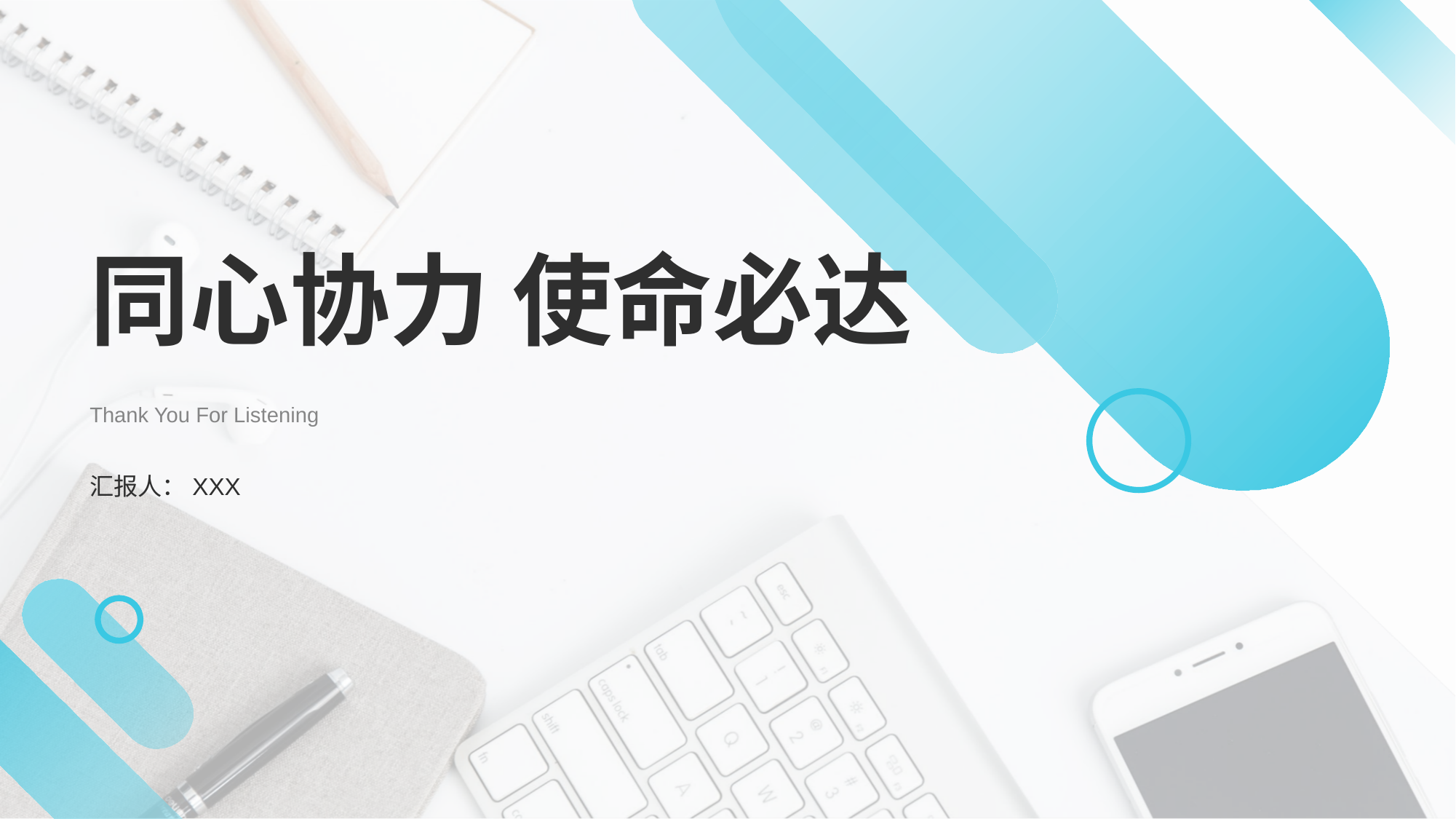

同心协力 使命必达
Thank You For Listening
汇报人：XXX